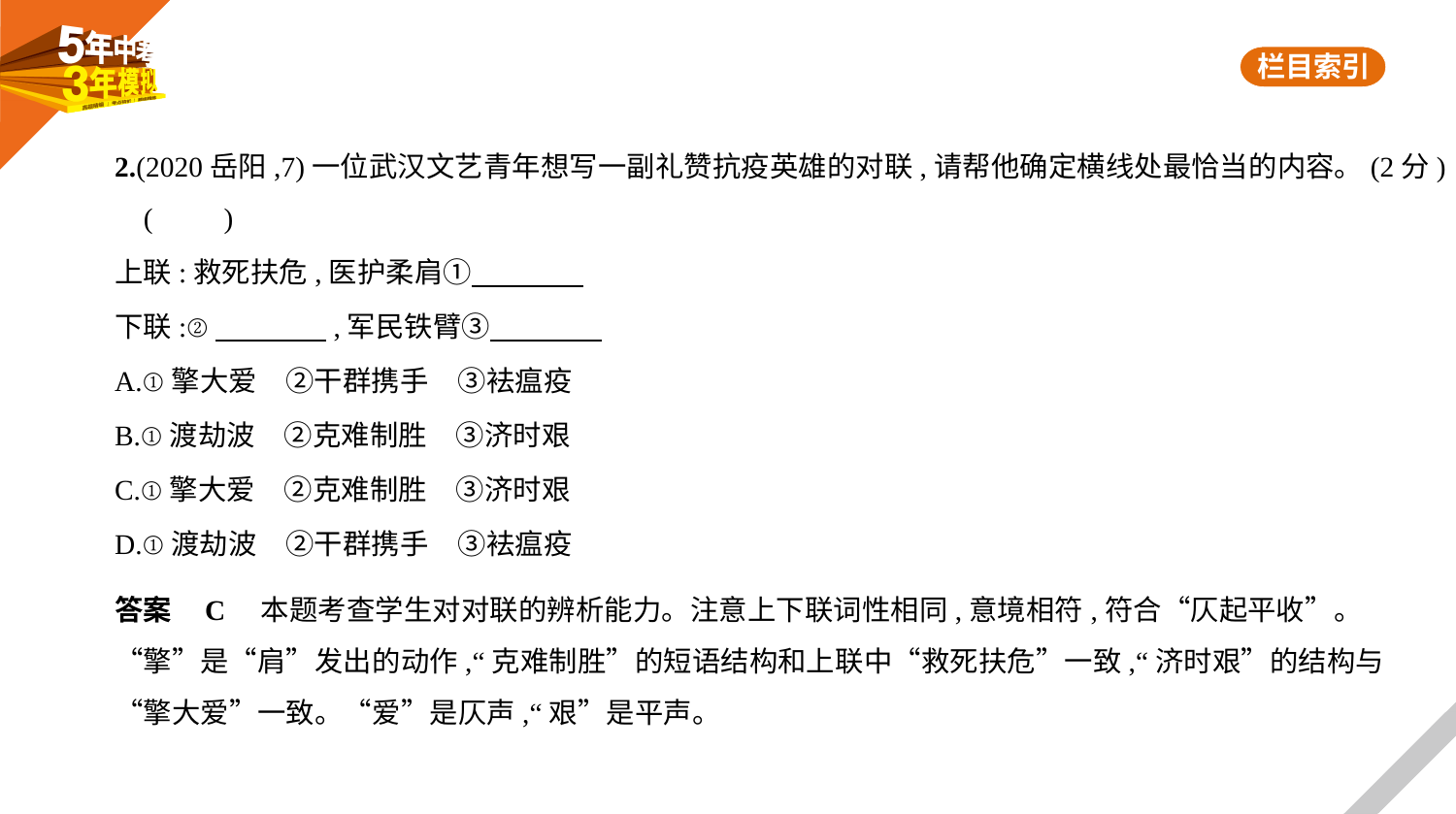

2.(2020岳阳,7)一位武汉文艺青年想写一副礼赞抗疫英雄的对联,请帮他确定横线处最恰当的内容。(2分)
 (　　)
上联:救死扶危,医护柔肩①
下联:②　　　    ,军民铁臂③
A.①擎大爱　②干群携手　③袪瘟疫
B.①渡劫波　②克难制胜　③济时艰
C.①擎大爱　②克难制胜　③济时艰
D.①渡劫波　②干群携手　③袪瘟疫
答案    C　本题考查学生对对联的辨析能力。注意上下联词性相同,意境相符,符合“仄起平收”。
“擎”是“肩”发出的动作,“克难制胜”的短语结构和上联中“救死扶危”一致,“济时艰”的结构与
“擎大爱”一致。“爱”是仄声,“艰”是平声。